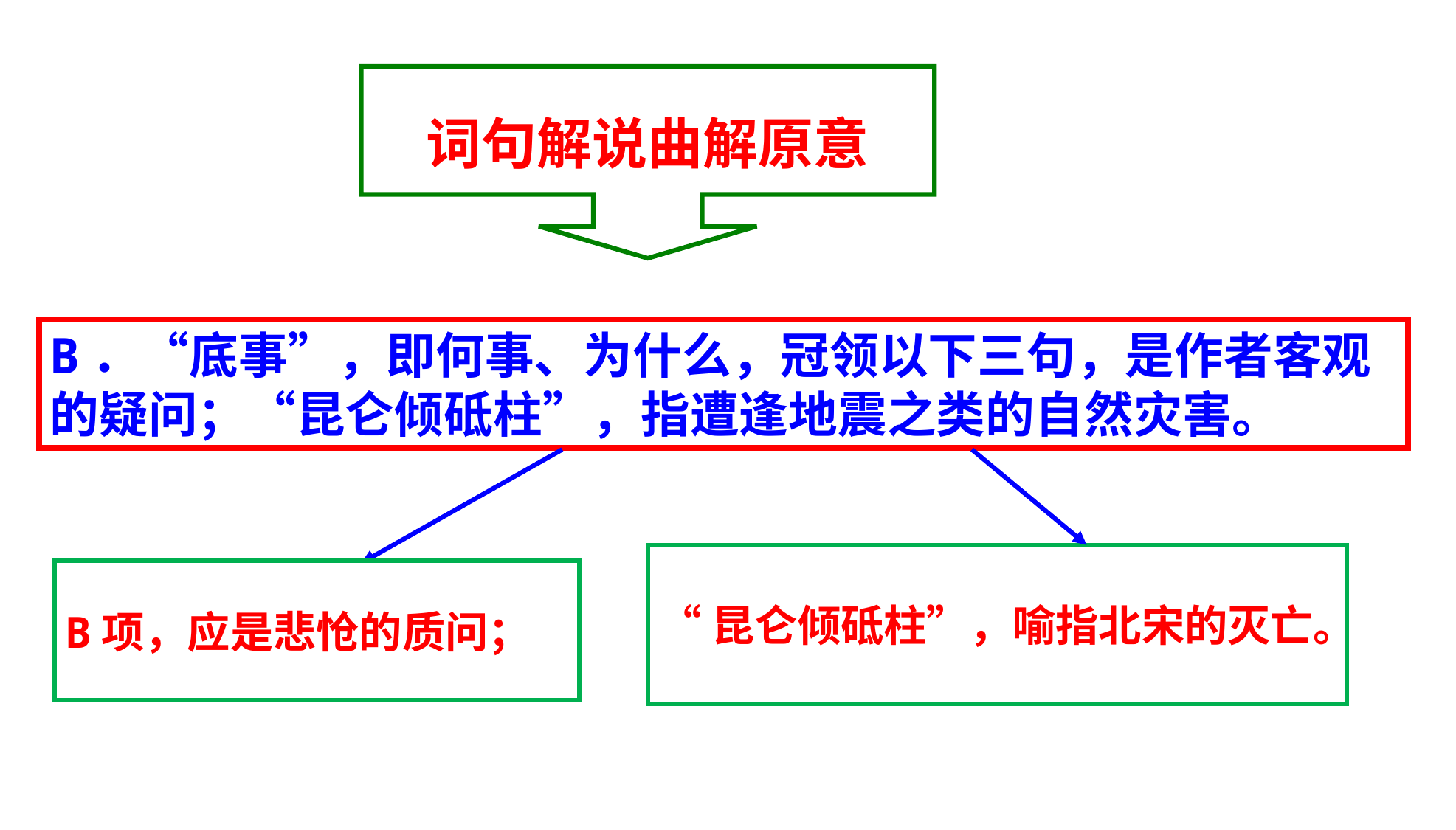

词句解说曲解原意
B．“底事”，即何事、为什么，冠领以下三句，是作者客观的疑问；“昆仑倾砥柱”，指遭逢地震之类的自然灾害。

“昆仑倾砥柱”，喻指北宋的灭亡。
B项，应是悲怆的质问；